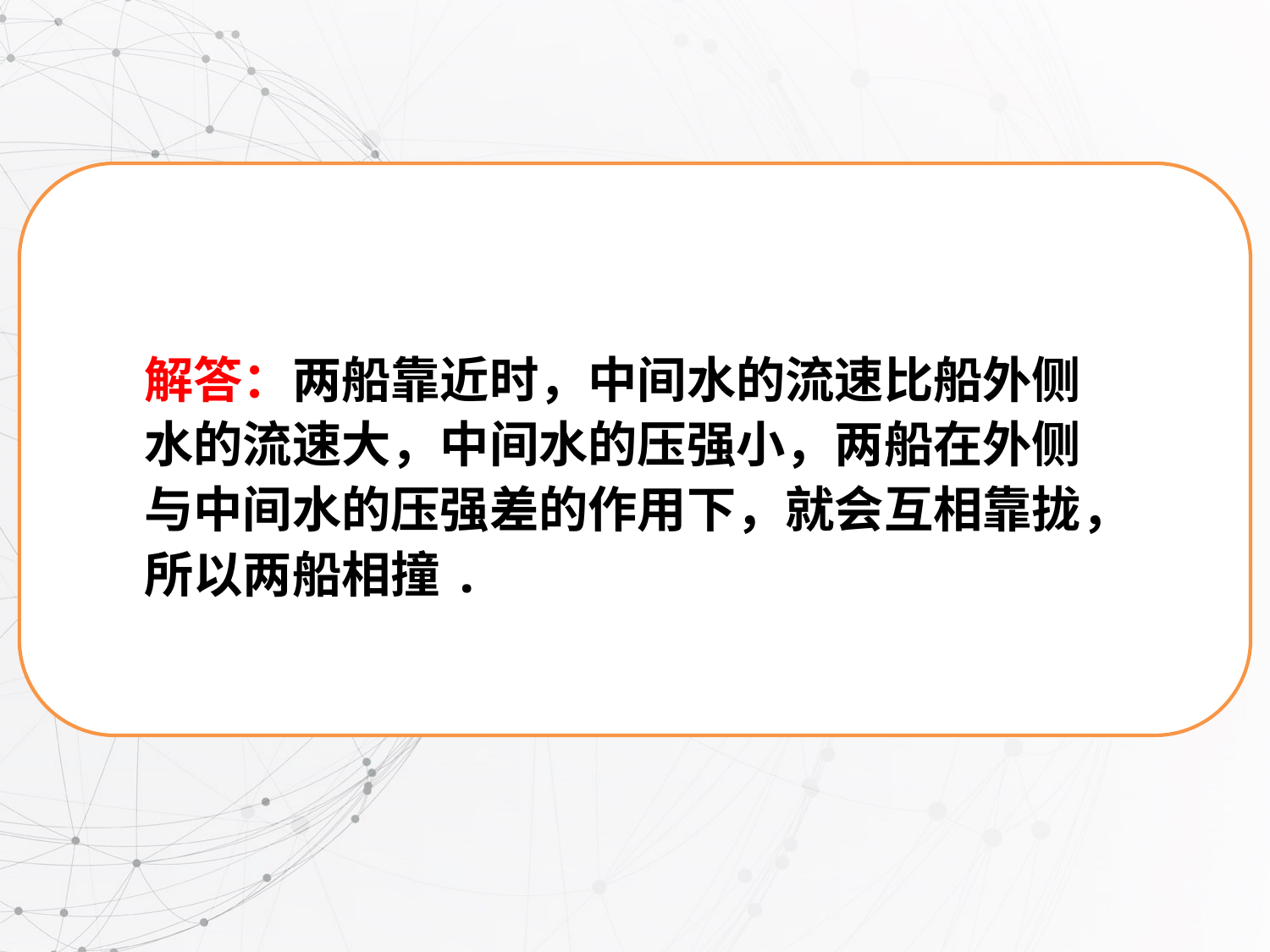

解答：两船靠近时，中间水的流速比船外侧水的流速大，中间水的压强小，两船在外侧与中间水的压强差的作用下，就会互相靠拢，所以两船相撞.